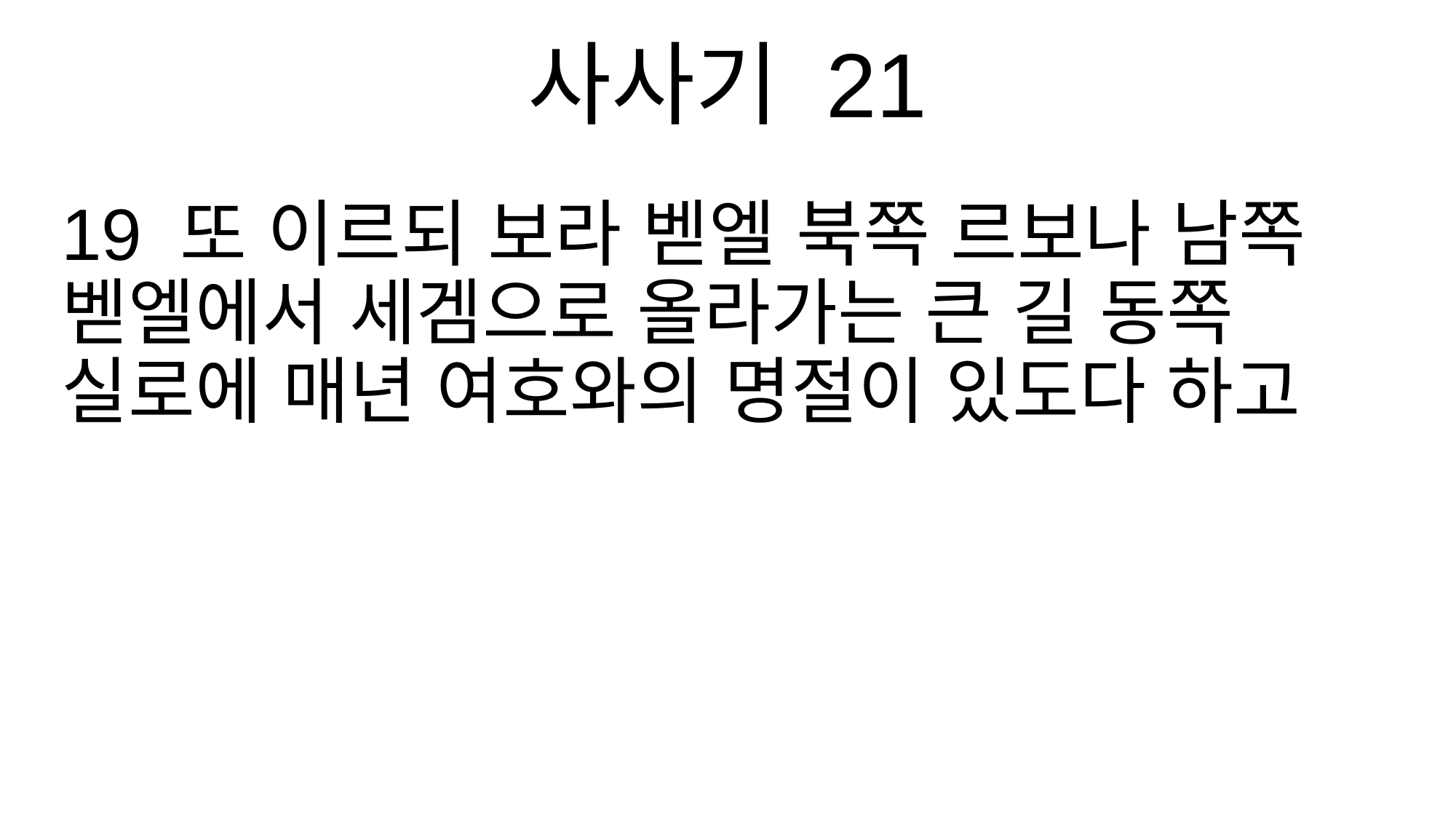

사사기 21
19 또 이르되 보라 벧엘 북쪽 르보나 남쪽 벧엘에서 세겜으로 올라가는 큰 길 동쪽 실로에 매년 여호와의 명절이 있도다 하고